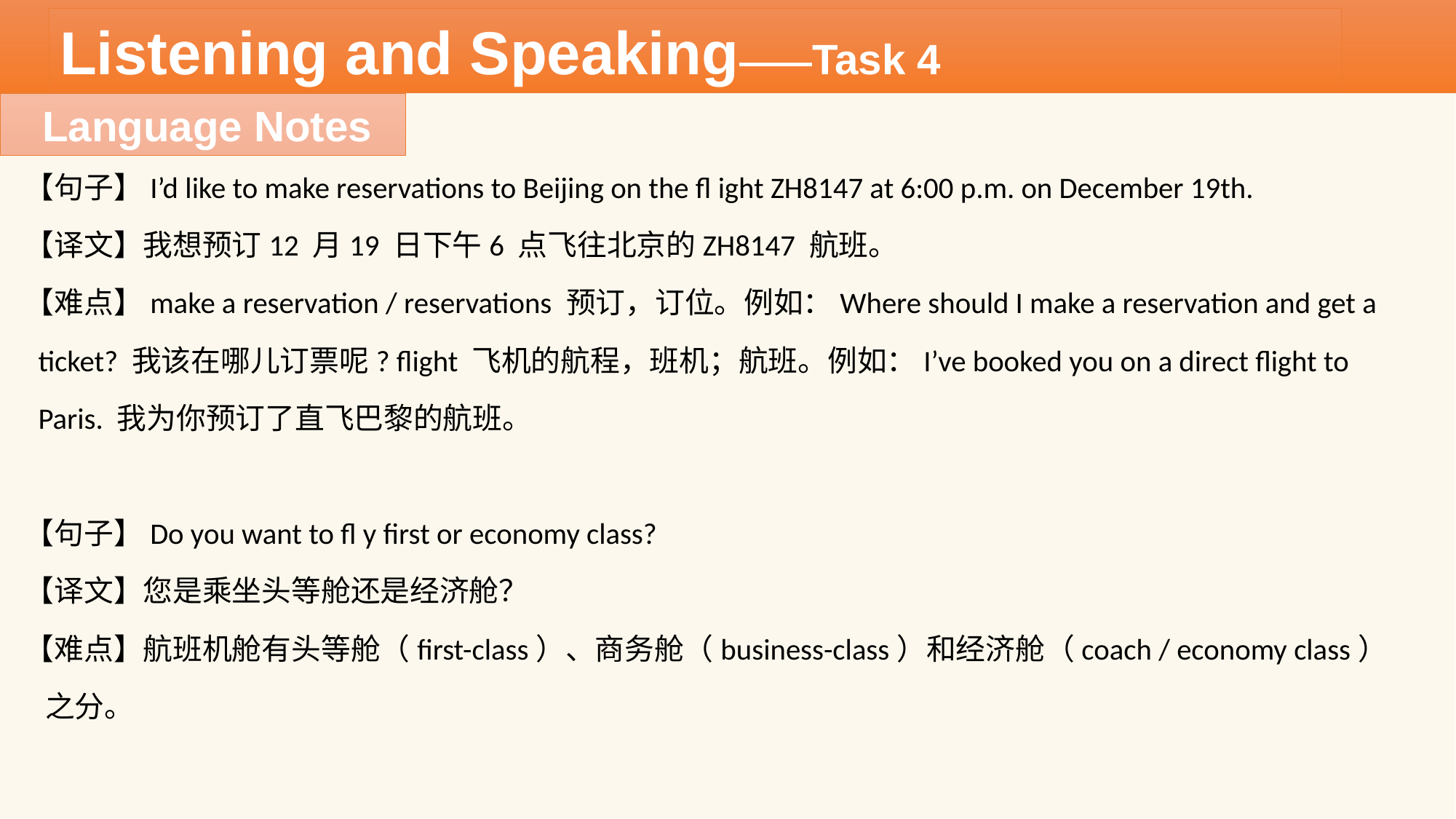

Listening and Speaking——Task 4
Language Notes
【句子】I’d like to make reservations to Beijing on the fl ight ZH8147 at 6:00 p.m. on December 19th.
【译文】我想预订12 月19 日下午6 点飞往北京的ZH8147 航班。
【难点】make a reservation / reservations 预订，订位。例如：Where should I make a reservation and get a
  ticket? 我该在哪儿订票呢? flight 飞机的航程，班机；航班。例如：I’ve booked you on a direct flight to
  Paris. 我为你预订了直飞巴黎的航班。

【句子】Do you want to fl y first or economy class?
【译文】您是乘坐头等舱还是经济舱？
【难点】航班机舱有头等舱（first-class）、商务舱（business-class）和经济舱（coach / economy class）
  之分。